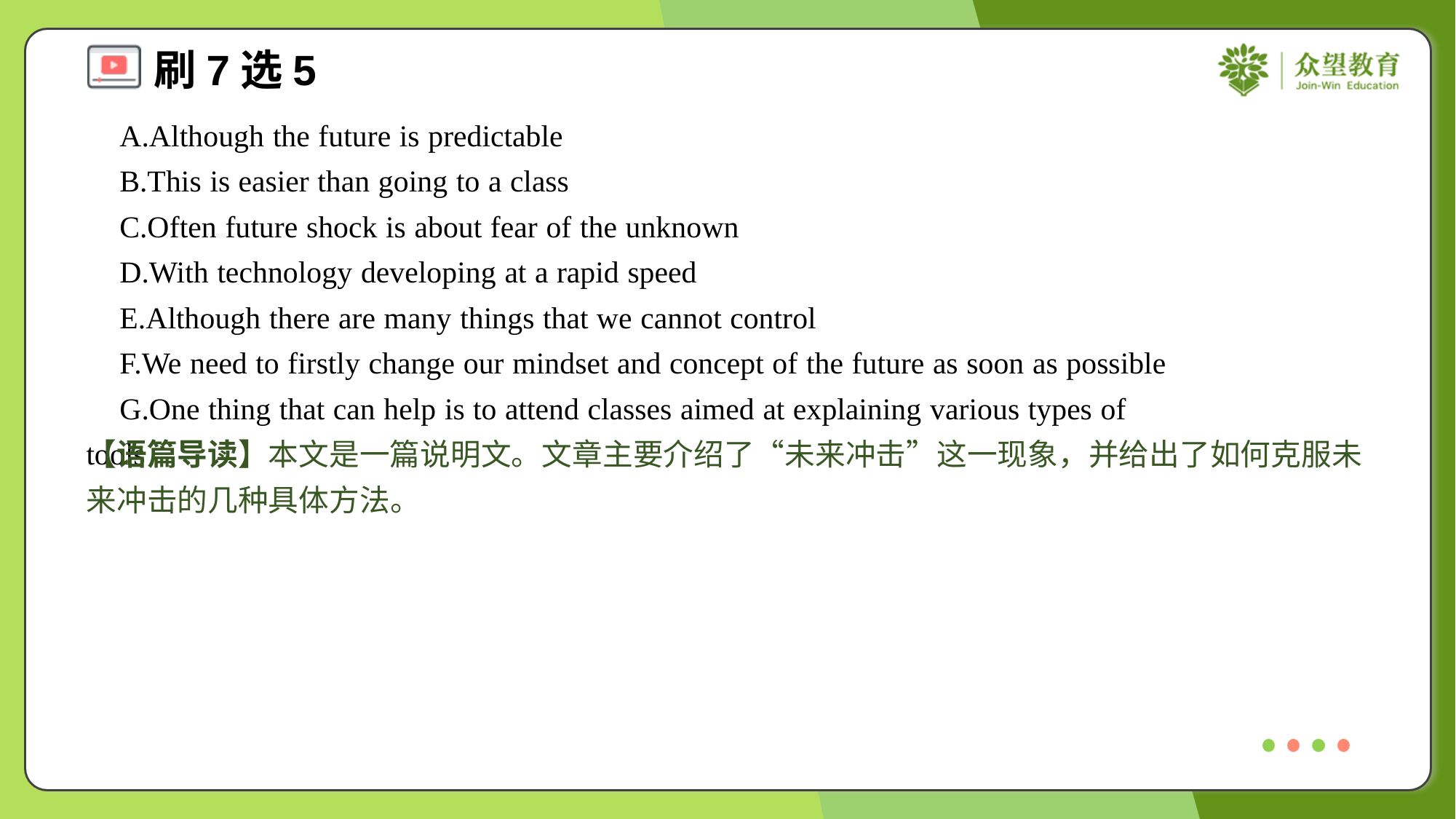

A.Although the future is predictable
    B.This is easier than going to a class
    C.Often future shock is about fear of the unknown
    D.With technology developing at a rapid speed
    E.Although there are many things that we cannot control
    F.We need to firstly change our mindset and concept of the future as soon as possible
    G.One thing that can help is to attend classes aimed at explaining various types of tools#7
【语篇导读】本文是一篇说明文。文章主要介绍了“未来冲击”这一现象，并给出了如何克服未来冲击的几种具体方法。